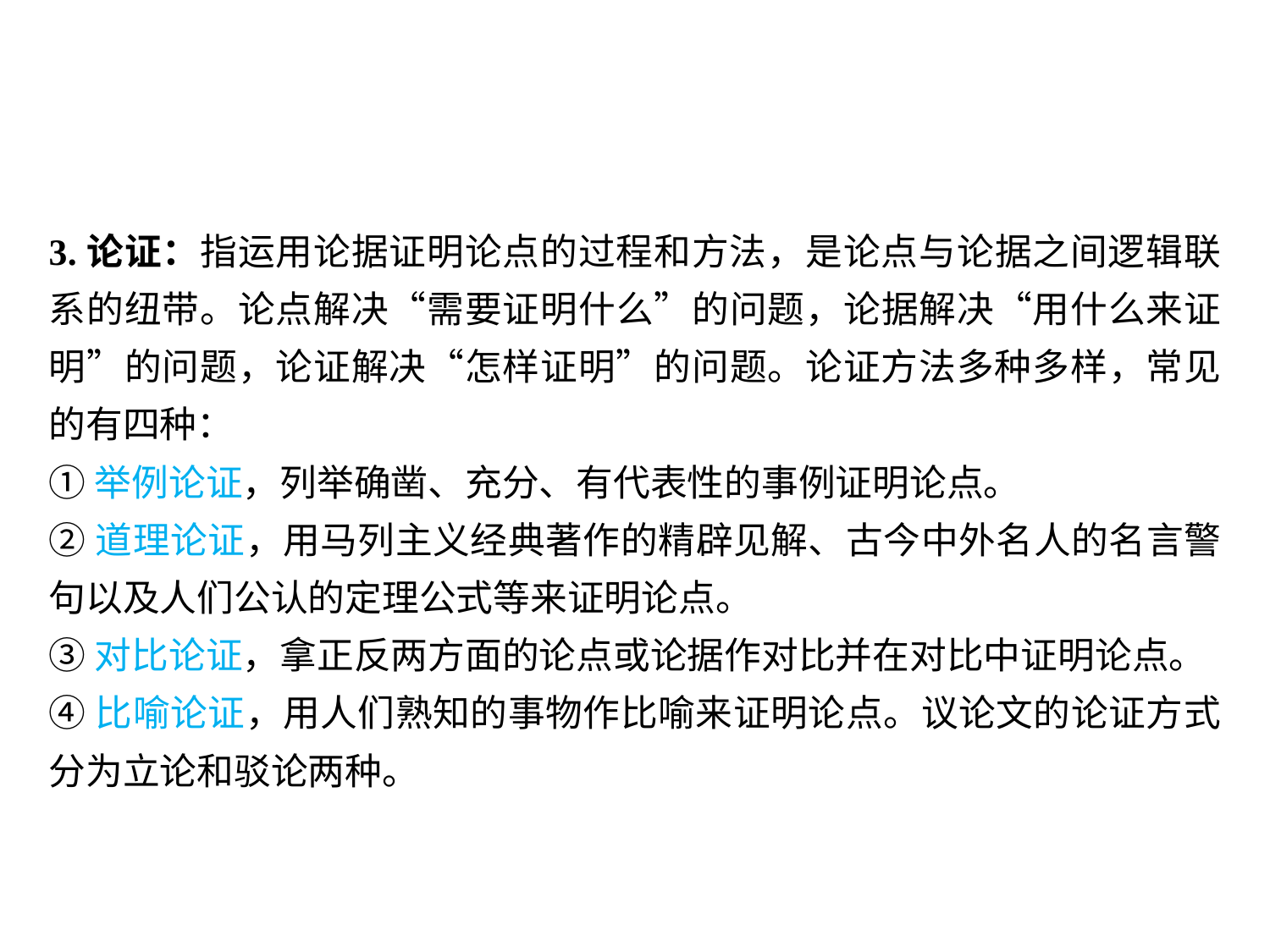

3.论证：指运用论据证明论点的过程和方法，是论点与论据之间逻辑联系的纽带。论点解决“需要证明什么”的问题，论据解决“用什么来证明”的问题，论证解决“怎样证明”的问题。论证方法多种多样，常见的有四种：
①举例论证，列举确凿、充分、有代表性的事例证明论点。
②道理论证，用马列主义经典著作的精辟见解、古今中外名人的名言警句以及人们公认的定理公式等来证明论点。
③对比论证，拿正反两方面的论点或论据作对比并在对比中证明论点。
④比喻论证，用人们熟知的事物作比喻来证明论点。议论文的论证方式分为立论和驳论两种。